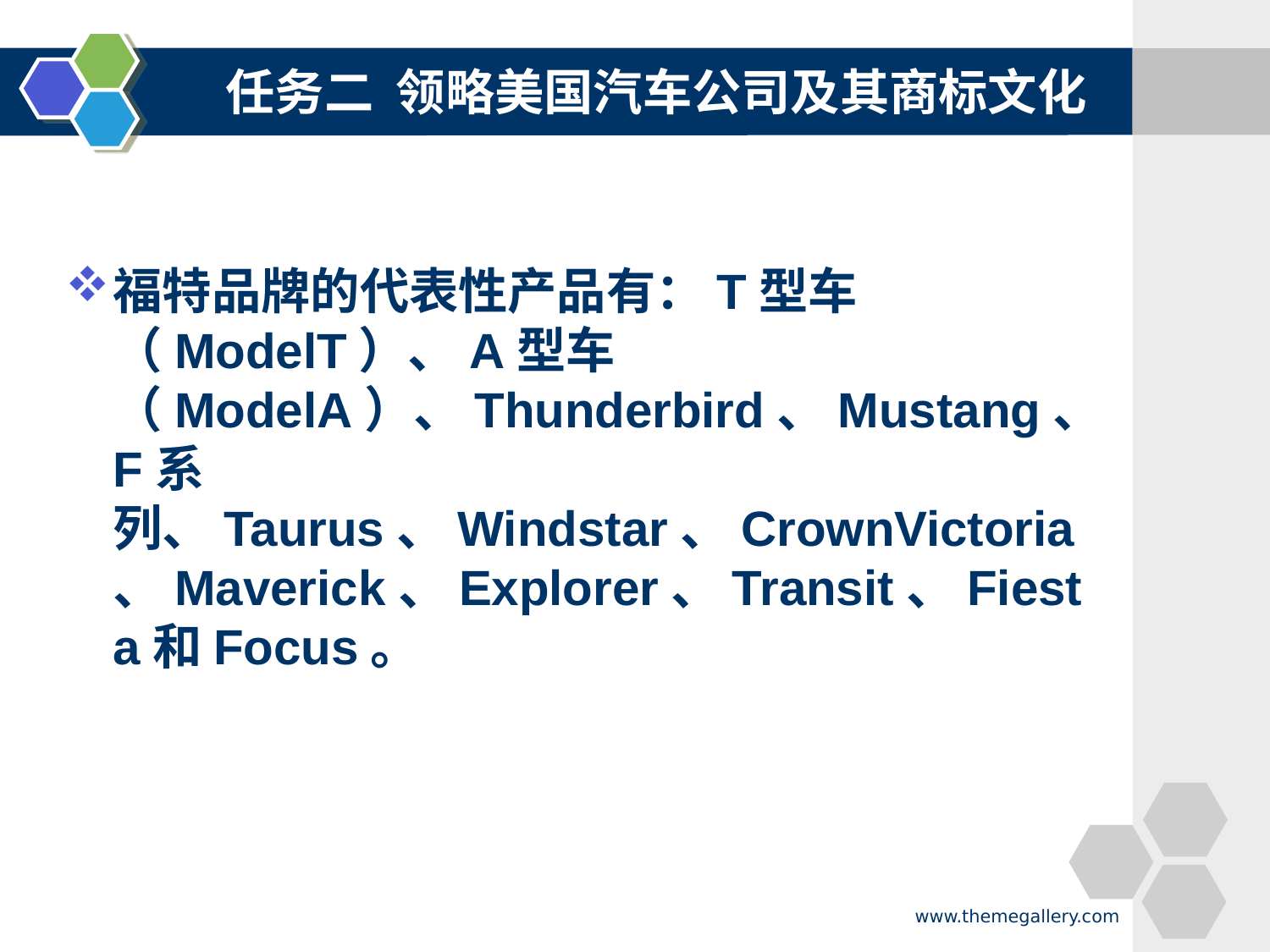

任务二  领略美国汽车公司及其商标文化
#
福特品牌的代表性产品有：T型车（ModelT）、A型车（ModelA）、Thunderbird、Mustang、F系列、Taurus、Windstar、CrownVictoria、Maverick、Explorer、Transit、Fiesta和Focus。
www.themegallery.com